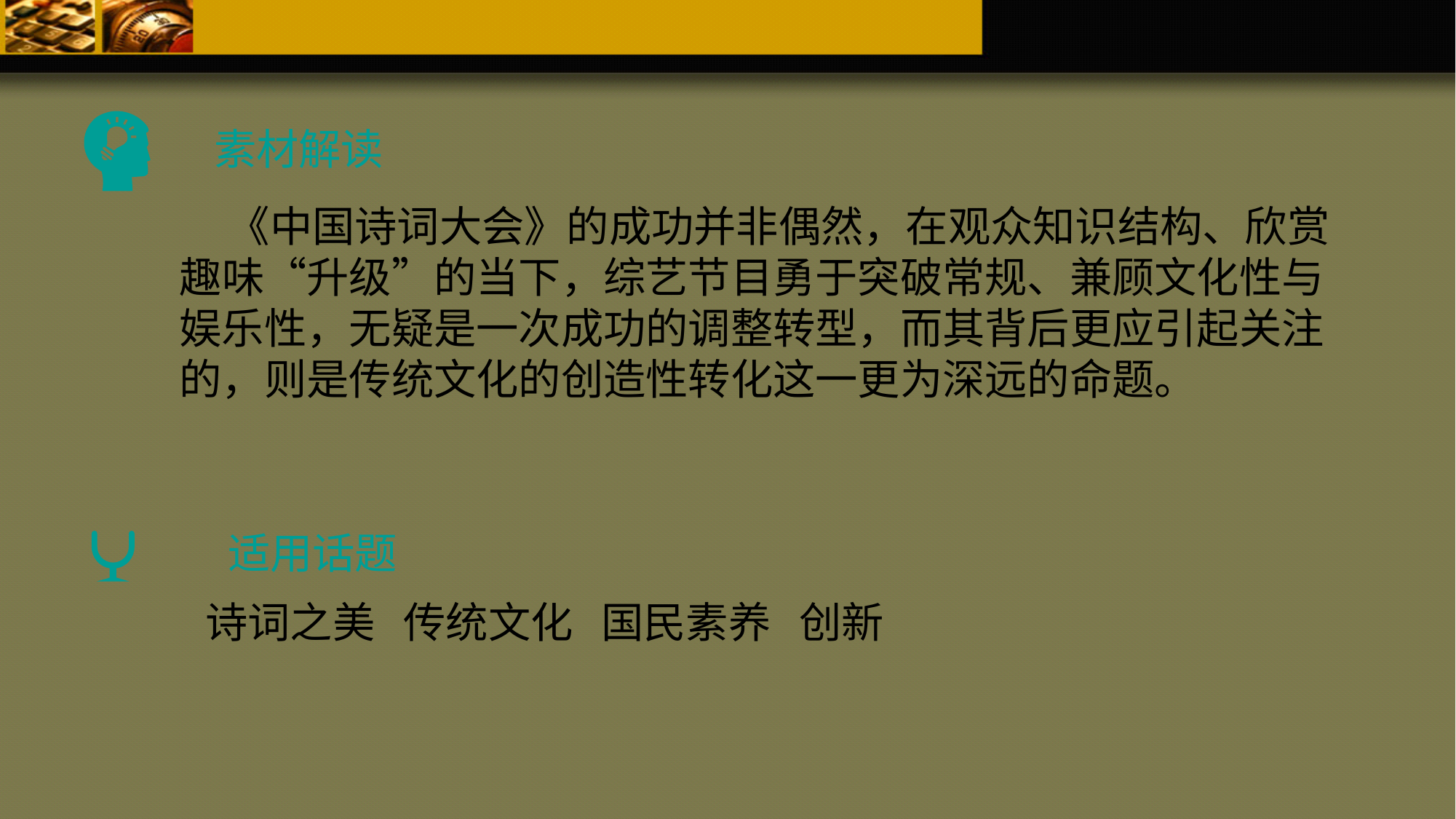

素材解读
    《中国诗词大会》的成功并非偶然，在观众知识结构、欣赏趣味“升级”的当下，综艺节目勇于突破常规、兼顾文化性与娱乐性，无疑是一次成功的调整转型，而其背后更应引起关注的，则是传统文化的创造性转化这一更为深远的命题。
适用话题

诗词之美   传统文化   国民素养   创新